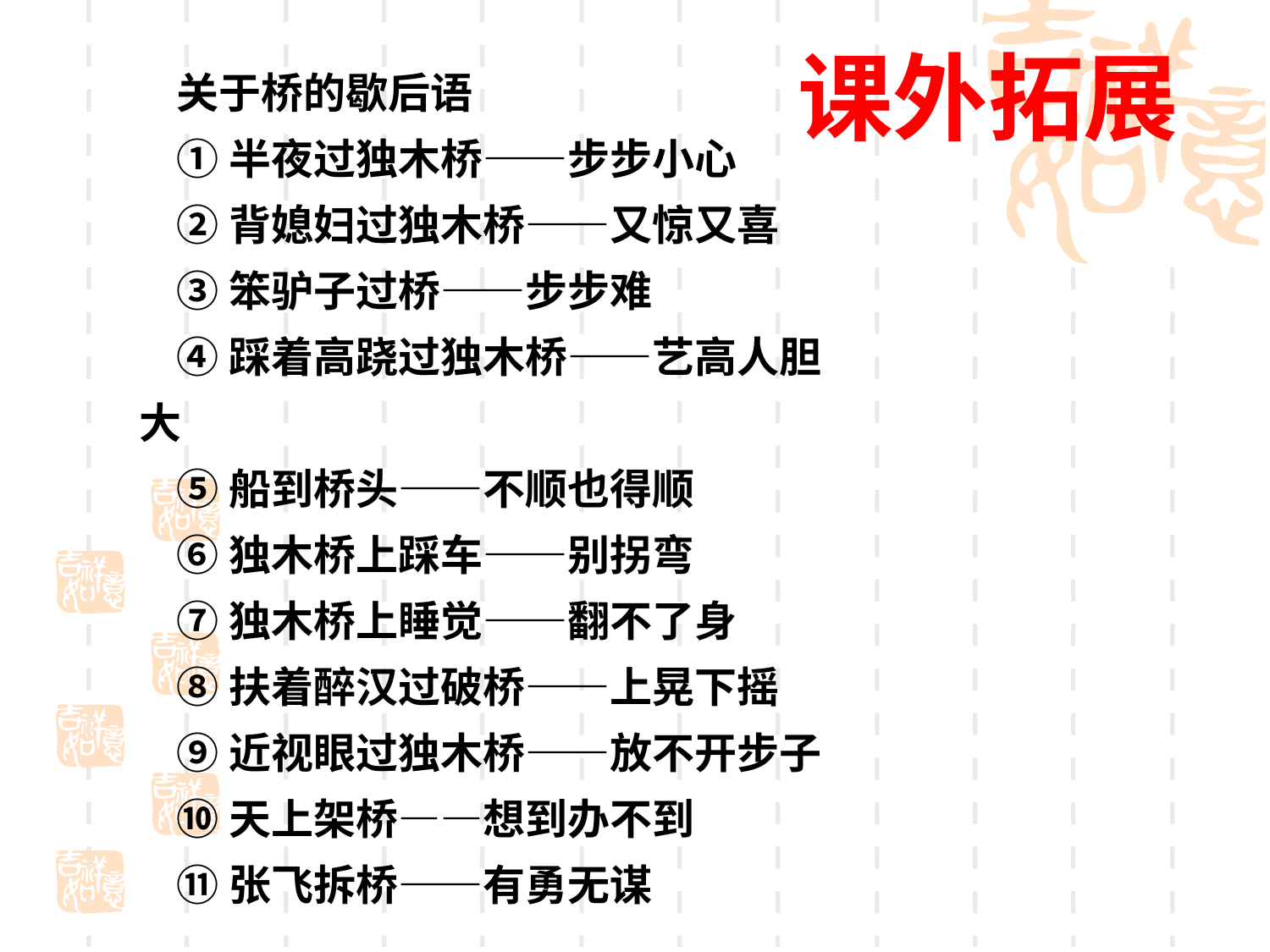

课外拓展
关于桥的歇后语
①半夜过独木桥——步步小心
②背媳妇过独木桥——又惊又喜
③笨驴子过桥——步步难
④踩着高跷过独木桥——艺高人胆大
⑤船到桥头——不顺也得顺
⑥独木桥上踩车——别拐弯
⑦独木桥上睡觉——翻不了身
⑧扶着醉汉过破桥——上晃下摇
⑨近视眼过独木桥——放不开步子
⑩天上架桥——想到办不到
⑪张飞拆桥——有勇无谋